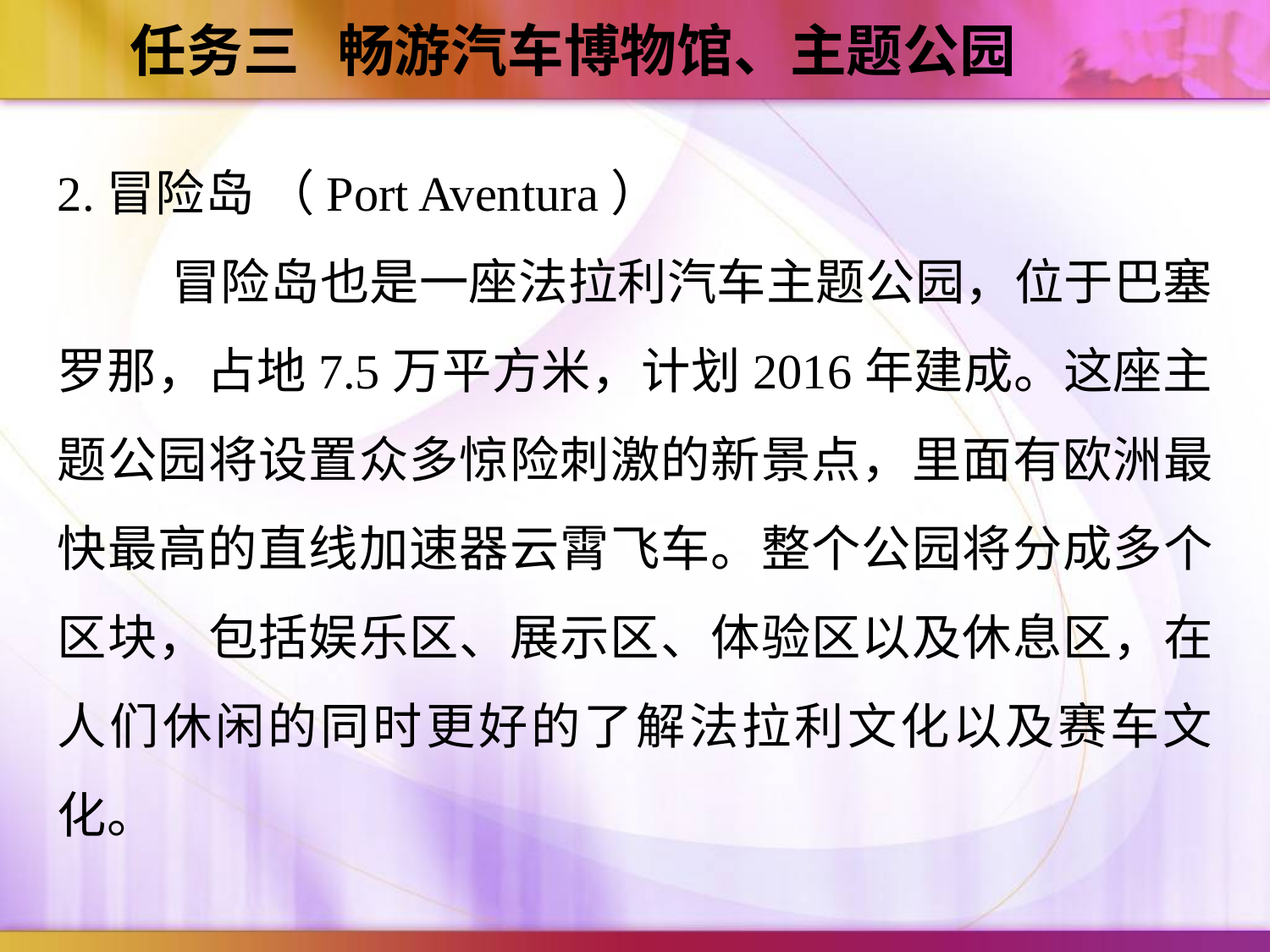

任务三   畅游汽车博物馆、主题公园
2.冒险岛 （Port Aventura）
         冒险岛也是一座法拉利汽车主题公园，位于巴塞罗那，占地7.5万平方米，计划2016年建成。这座主题公园将设置众多惊险刺激的新景点，里面有欧洲最快最高的直线加速器云霄飞车。整个公园将分成多个区块，包括娱乐区、展示区、体验区以及休息区，在人们休闲的同时更好的了解法拉利文化以及赛车文化。